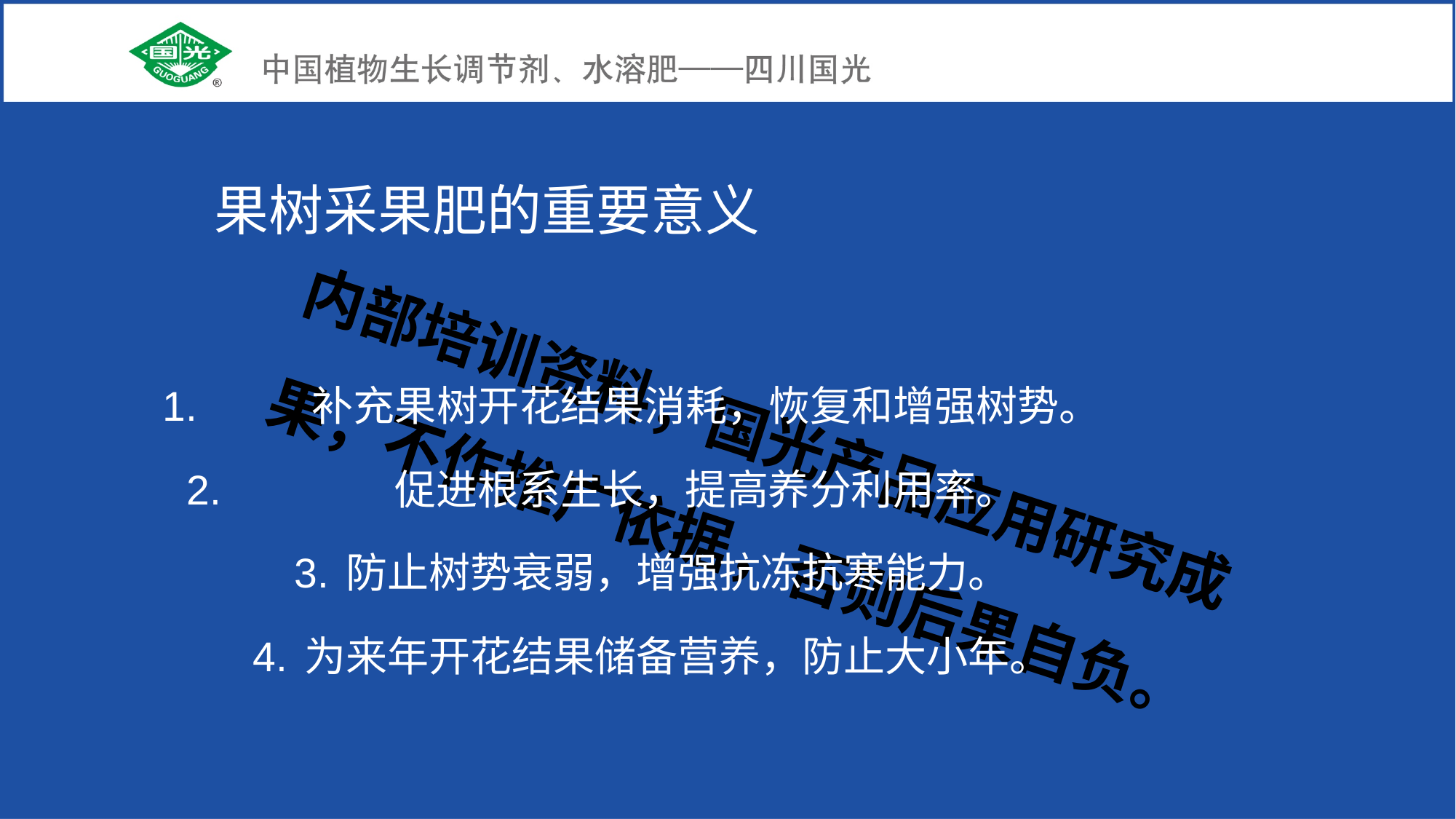

果树采果肥的重要意义
补充果树开花结果消耗，恢复和增强树势。
促进根系生长，提高养分利用率。
3. 防止树势衰弱，增强抗冻抗寒能力。
4. 为来年开花结果储备营养，防止大小年。